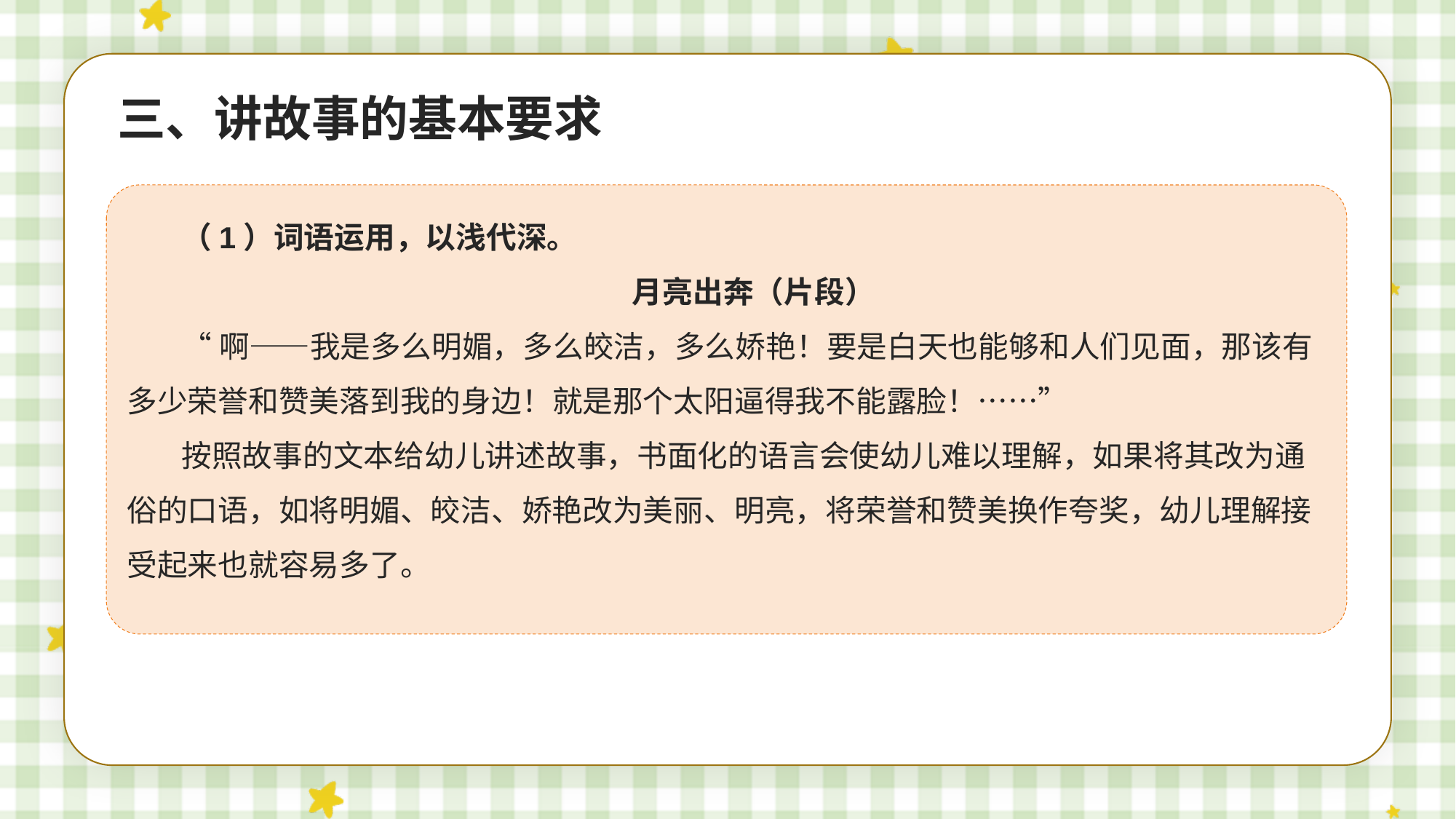

三、讲故事的基本要求
（1）词语运用，以浅代深。
月亮出奔（片段）
“啊——我是多么明媚，多么皎洁，多么娇艳！要是白天也能够和人们见面，那该有多少荣誉和赞美落到我的身边！就是那个太阳逼得我不能露脸！……”
按照故事的文本给幼儿讲述故事，书面化的语言会使幼儿难以理解，如果将其改为通俗的口语，如将明媚、皎洁、娇艳改为美丽、明亮，将荣誉和赞美换作夸奖，幼儿理解接受起来也就容易多了。